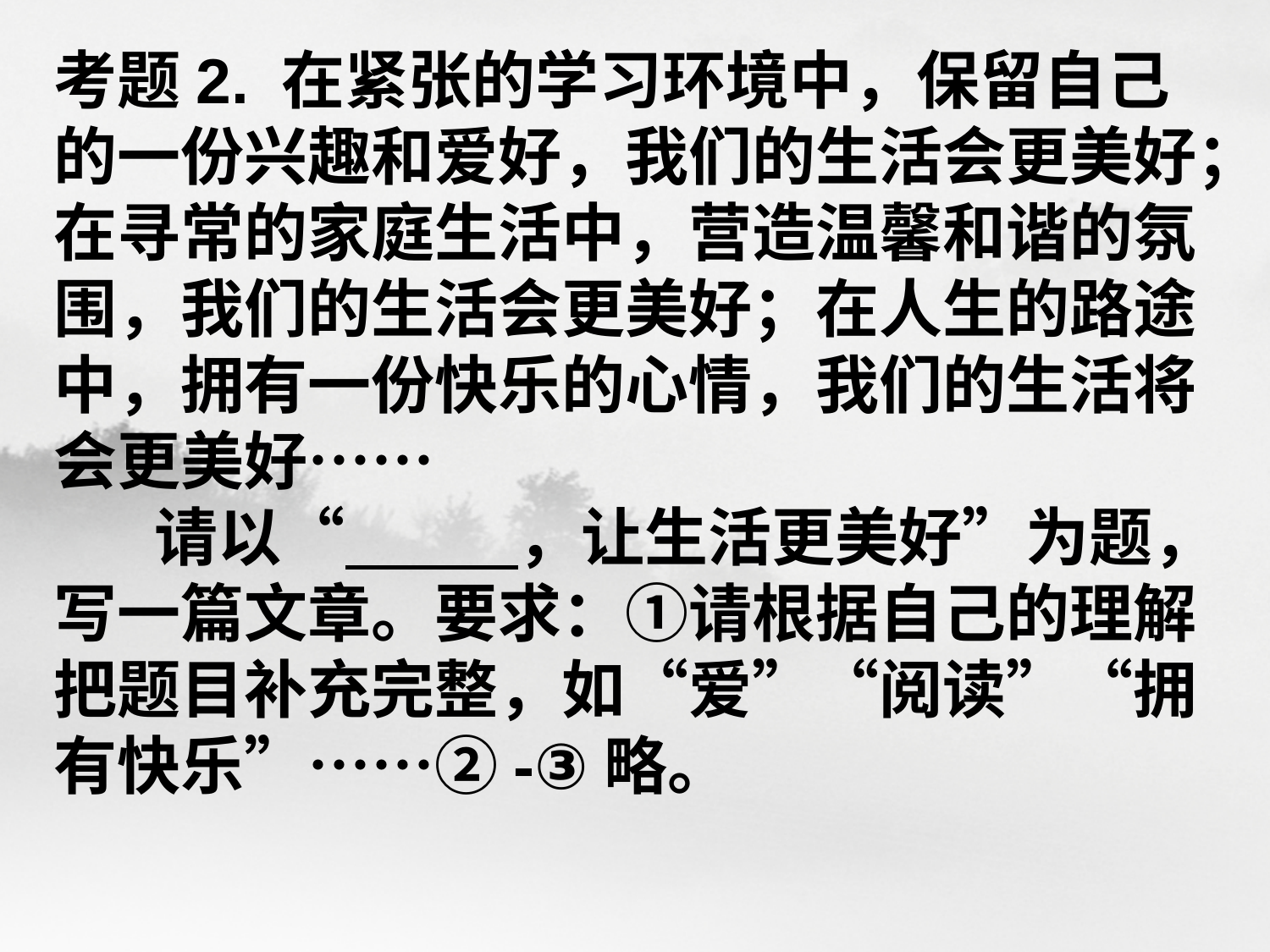

# 考题2. 在紧张的学习环境中，保留自己的一份兴趣和爱好，我们的生活会更美好；在寻常的家庭生活中，营造温馨和谐的氛围，我们的生活会更美好；在人生的路途中，拥有一份快乐的心情，我们的生活将会更美好…… 请以“            ，让生活更美好”为题，写一篇文章。要求：①请根据自己的理解把题目补充完整，如“爱”“阅读”“拥有快乐”……②-③略。